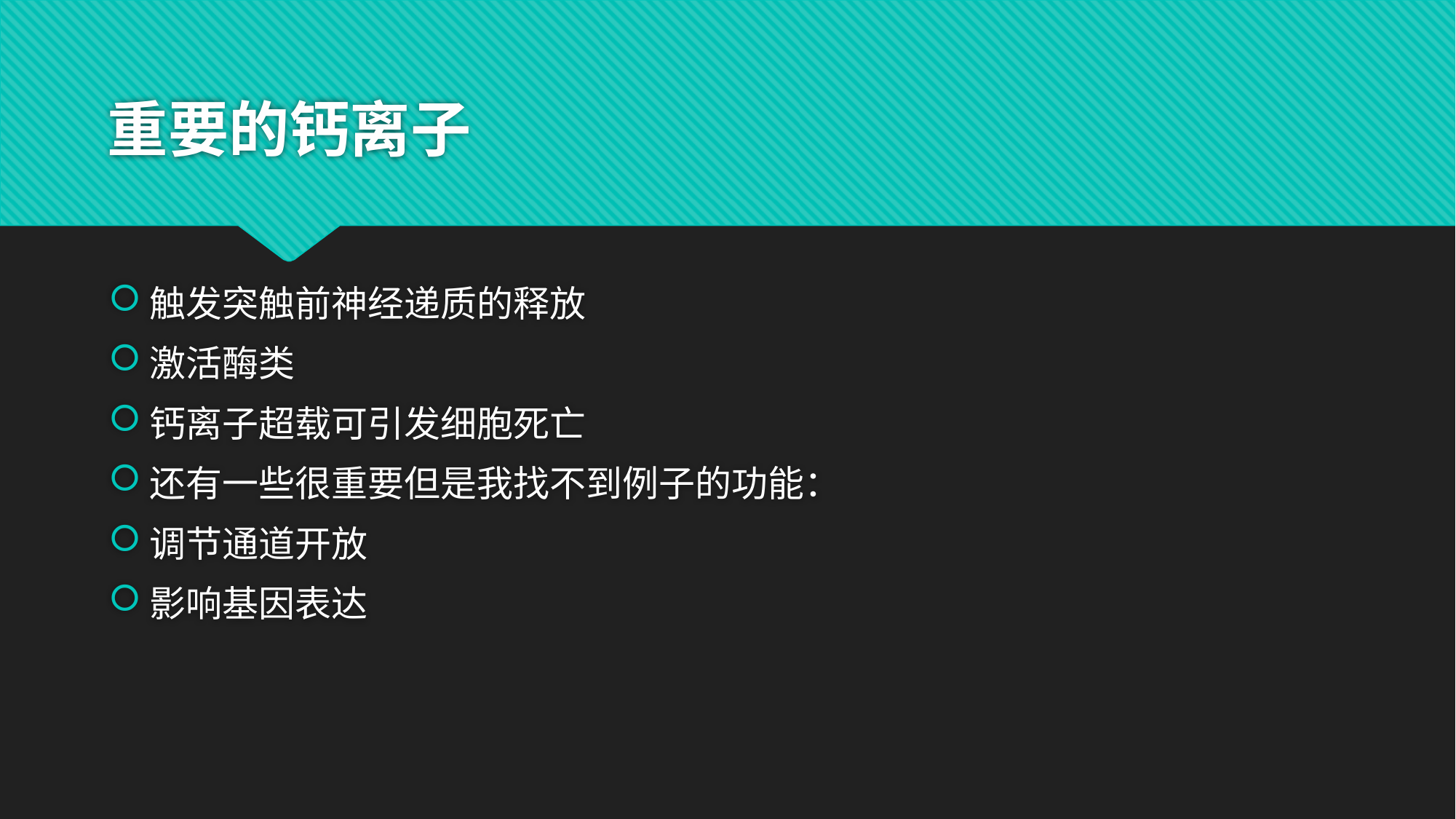

# 重要的钙离子
触发突触前神经递质的释放
激活酶类
钙离子超载可引发细胞死亡
还有一些很重要但是我找不到例子的功能：
调节通道开放
影响基因表达